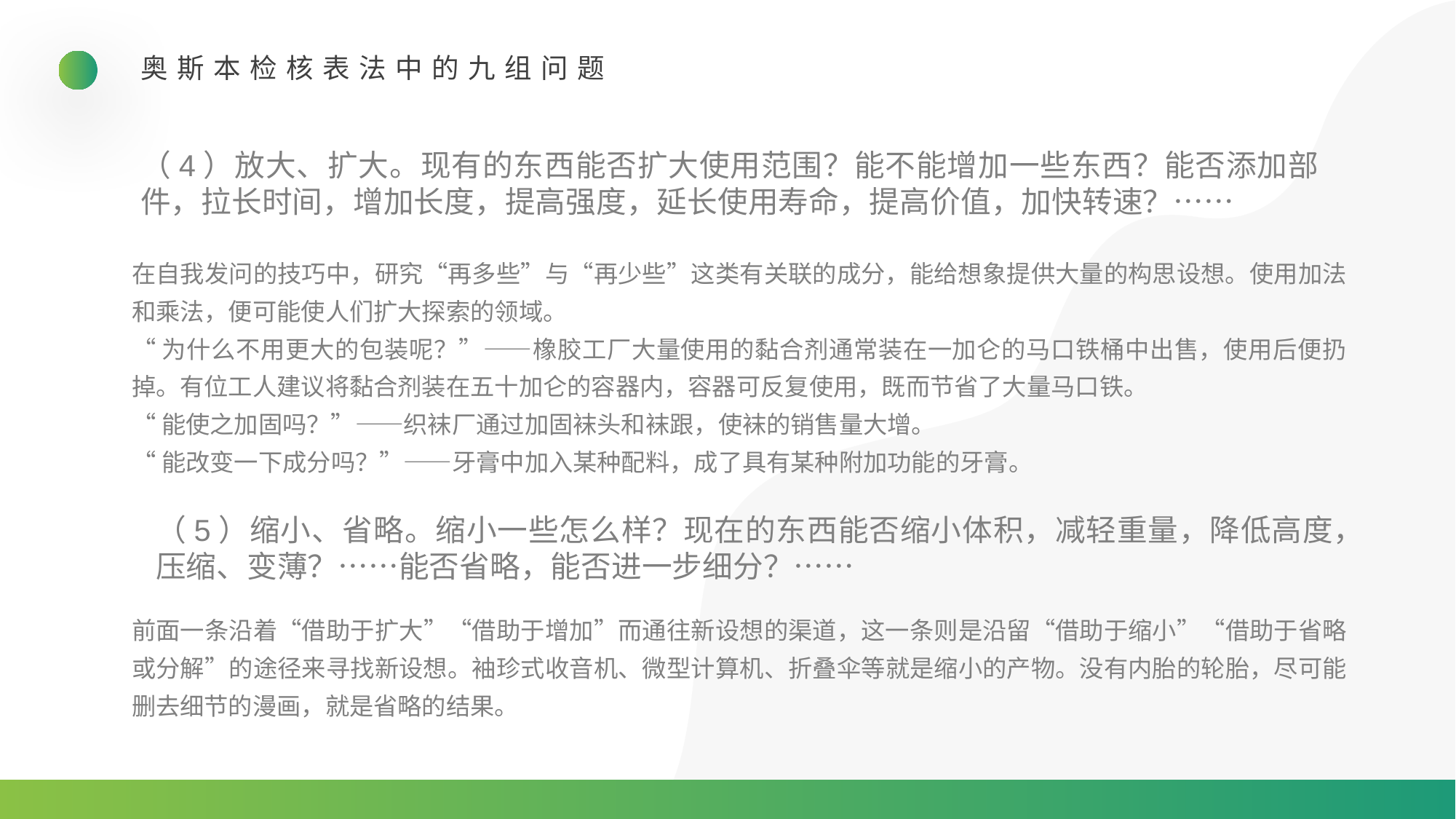

奥斯本检核表法中的九组问题
（4）放大、扩大。现有的东西能否扩大使用范围？能不能增加一些东西？能否添加部件，拉长时间，增加长度，提高强度，延长使用寿命，提高价值，加快转速？……
在自我发问的技巧中，研究“再多些”与“再少些”这类有关联的成分，能给想象提供大量的构思设想。使用加法和乘法，便可能使人们扩大探索的领域。
“为什么不用更大的包装呢？”——橡胶工厂大量使用的黏合剂通常装在一加仑的马口铁桶中出售，使用后便扔掉。有位工人建议将黏合剂装在五十加仑的容器内，容器可反复使用，既而节省了大量马口铁。
“能使之加固吗？”——织袜厂通过加固袜头和袜跟，使袜的销售量大增。
“能改变一下成分吗？”——牙膏中加入某种配料，成了具有某种附加功能的牙膏。
（5）缩小、省略。缩小一些怎么样？现在的东西能否缩小体积，减轻重量，降低高度，压缩、变薄？……能否省略，能否进一步细分？……
前面一条沿着“借助于扩大”“借助于增加”而通往新设想的渠道，这一条则是沿留“借助于缩小”“借助于省略或分解”的途径来寻找新设想。袖珍式收音机、微型计算机、折叠伞等就是缩小的产物。没有内胎的轮胎，尽可能删去细节的漫画，就是省略的结果。